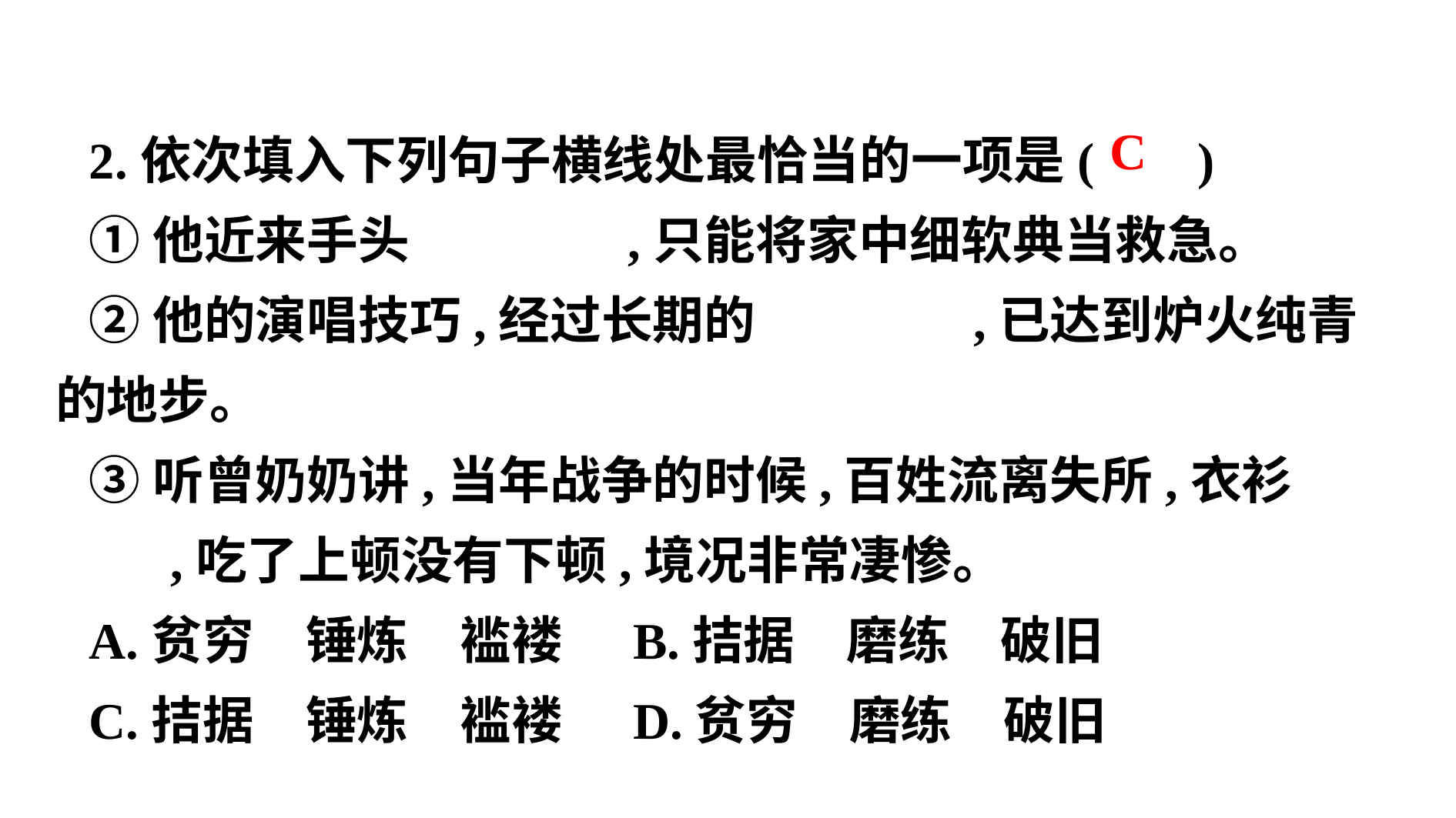

2.依次填入下列句子横线处最恰当的一项是(        )
①他近来手头　　　　,只能将家中细软典当救急。
②他的演唱技巧,经过长期的　　　　,已达到炉火纯青的地步。
③听曾奶奶讲,当年战争的时候,百姓流离失所,衣衫　　　　,吃了上顿没有下顿,境况非常凄惨。
A.贫穷　锤炼　褴褛	B.拮据　磨练　破旧
C.拮据　锤炼　褴褛	D.贫穷　磨练　破旧
   C